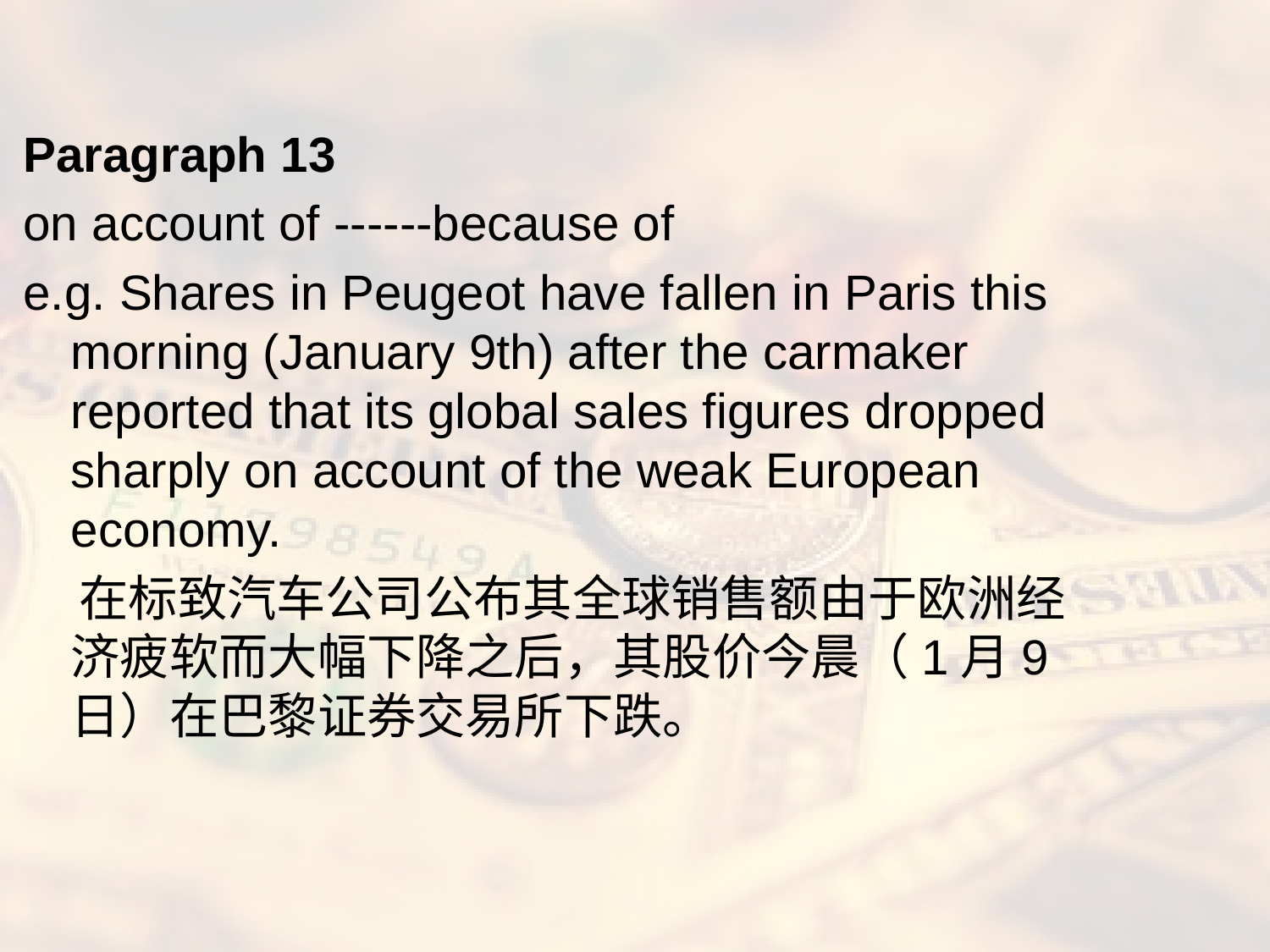

#
Paragraph 13
on account of ------because of
e.g. Shares in Peugeot have fallen in Paris this morning (January 9th) after the carmaker reported that its global sales figures dropped sharply on account of the weak European economy.
    在标致汽车公司公布其全球销售额由于欧洲经济疲软而大幅下降之后，其股价今晨（1月9日）在巴黎证券交易所下跌。